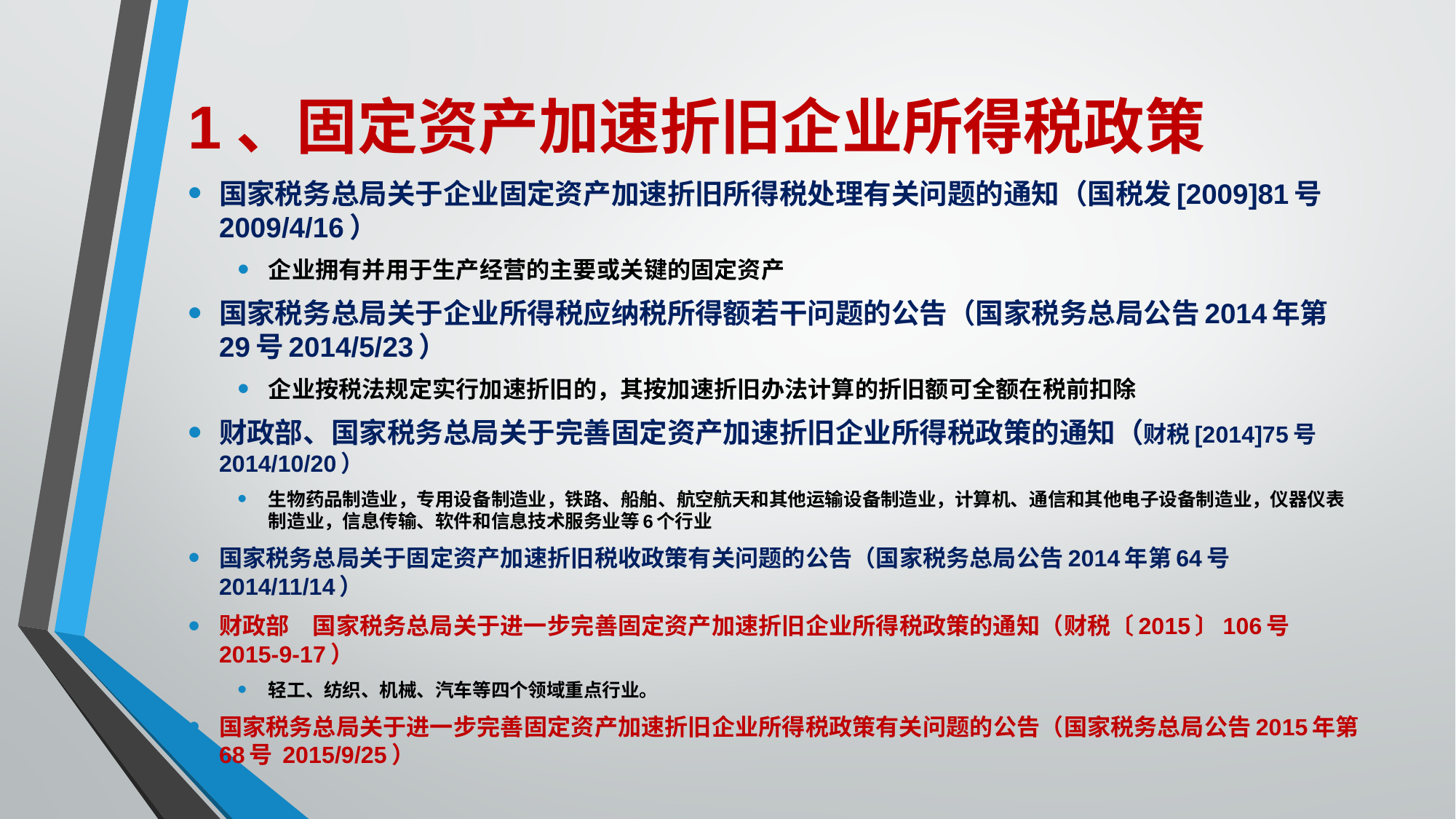

# 1、固定资产加速折旧企业所得税政策
国家税务总局关于企业固定资产加速折旧所得税处理有关问题的通知（国税发[2009]81号2009/4/16）
企业拥有并用于生产经营的主要或关键的固定资产
国家税务总局关于企业所得税应纳税所得额若干问题的公告（国家税务总局公告2014年第29号2014/5/23）
企业按税法规定实行加速折旧的，其按加速折旧办法计算的折旧额可全额在税前扣除
财政部、国家税务总局关于完善固定资产加速折旧企业所得税政策的通知（财税[2014]75号 2014/10/20）
生物药品制造业，专用设备制造业，铁路、船舶、航空航天和其他运输设备制造业，计算机、通信和其他电子设备制造业，仪器仪表制造业，信息传输、软件和信息技术服务业等6个行业
国家税务总局关于固定资产加速折旧税收政策有关问题的公告（国家税务总局公告2014年第64号 2014/11/14）
财政部　国家税务总局关于进一步完善固定资产加速折旧企业所得税政策的通知（财税〔2015〕106号  2015-9-17）
轻工、纺织、机械、汽车等四个领域重点行业。
国家税务总局关于进一步完善固定资产加速折旧企业所得税政策有关问题的公告（国家税务总局公告2015年第68号 2015/9/25）